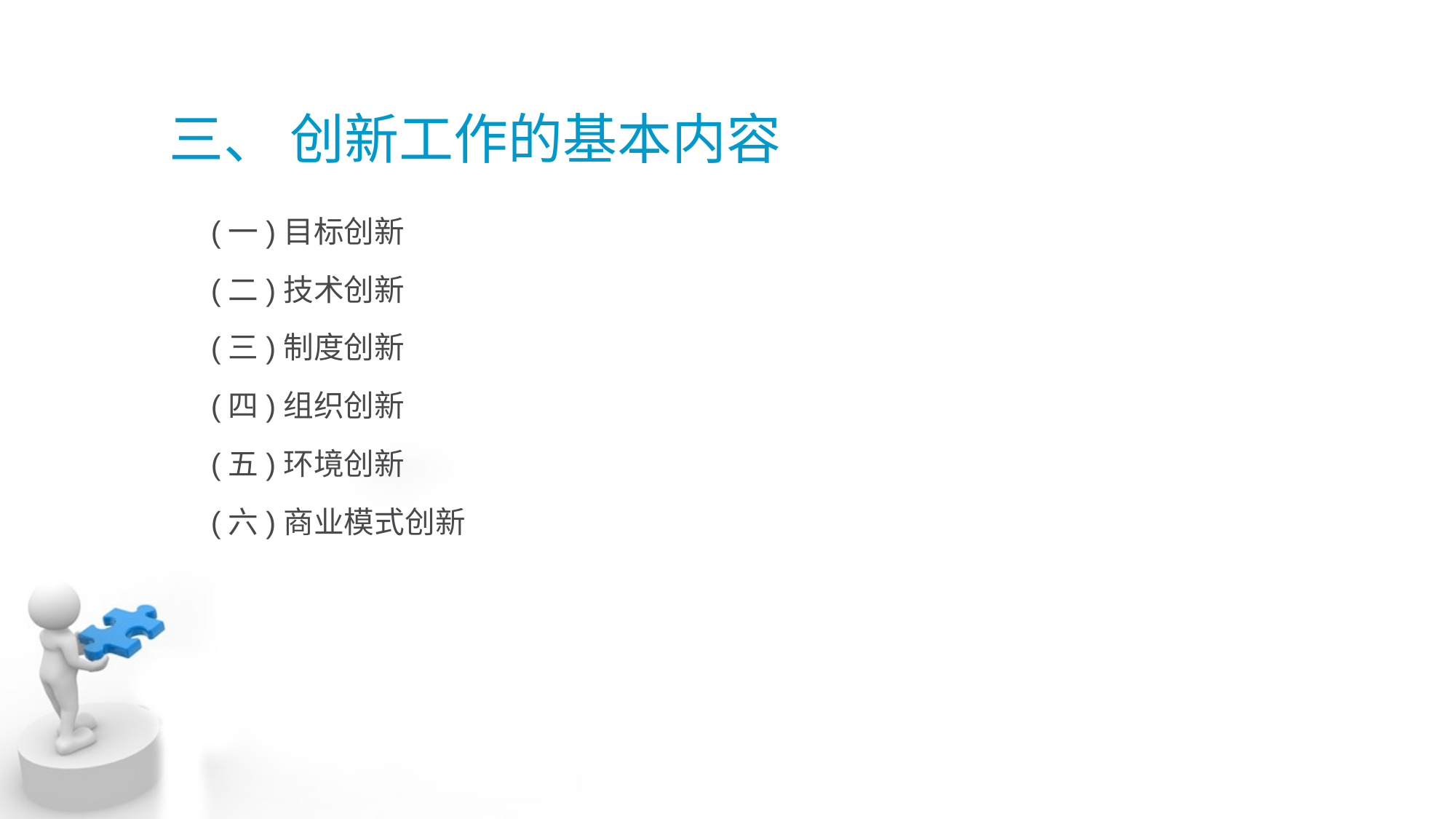

# 三、 创新工作的基本内容
     (一)目标创新
     (二)技术创新
     (三)制度创新
     (四)组织创新
     (五)环境创新
     (六)商业模式创新